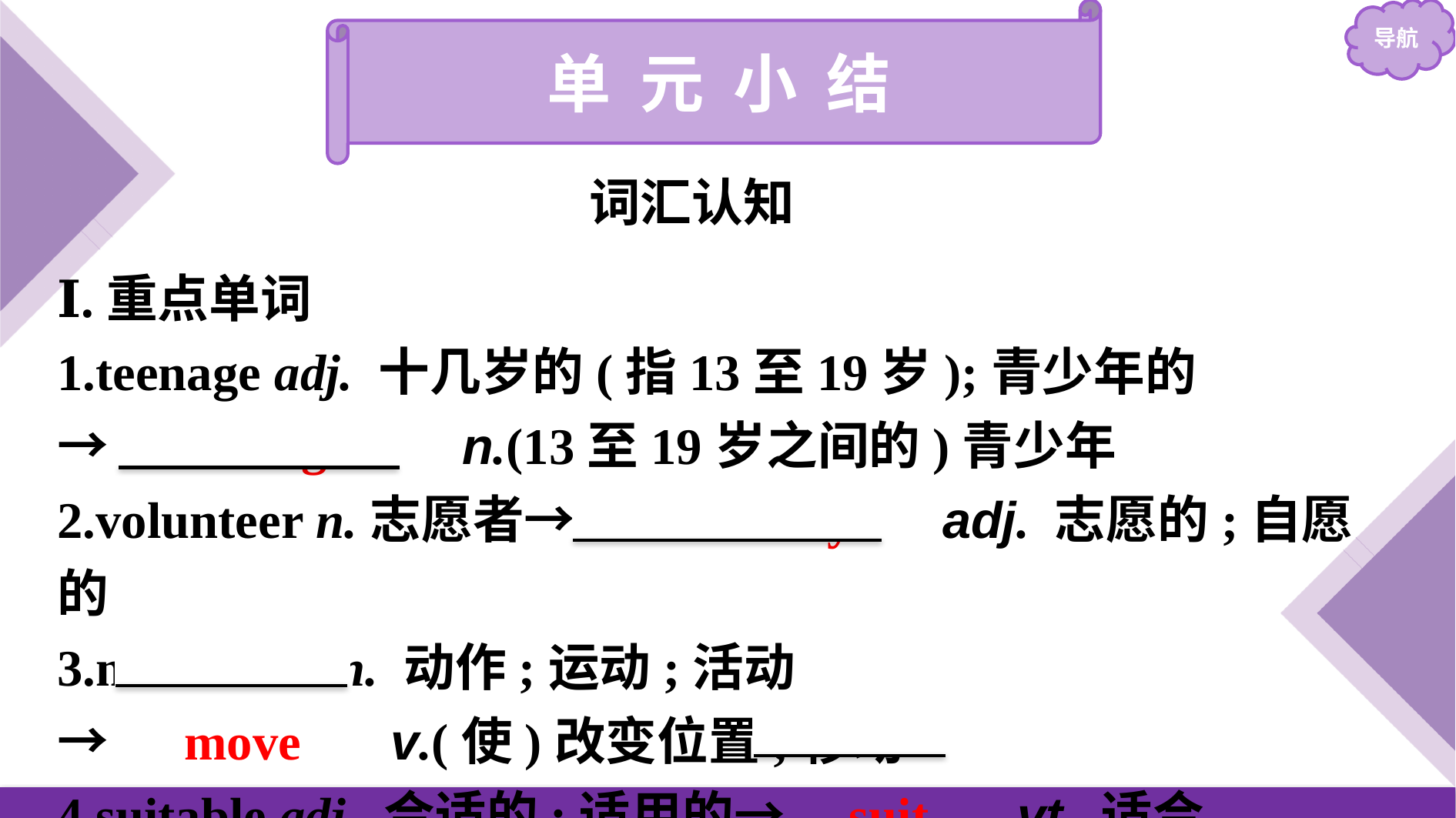

单  元  小  结
词汇认知
Ⅰ.重点单词
1.teenage adj. 十几岁的(指13至19岁);青少年的
→　teenager　 n.(13至19岁之间的)青少年
2.volunteer n.志愿者→　voluntary　 adj. 志愿的;自愿的
3.movement n. 动作;运动;活动
→　move　 v.(使)改变位置;移动
4.suitable adj. 合适的;适用的→　suit　 vt. 适合